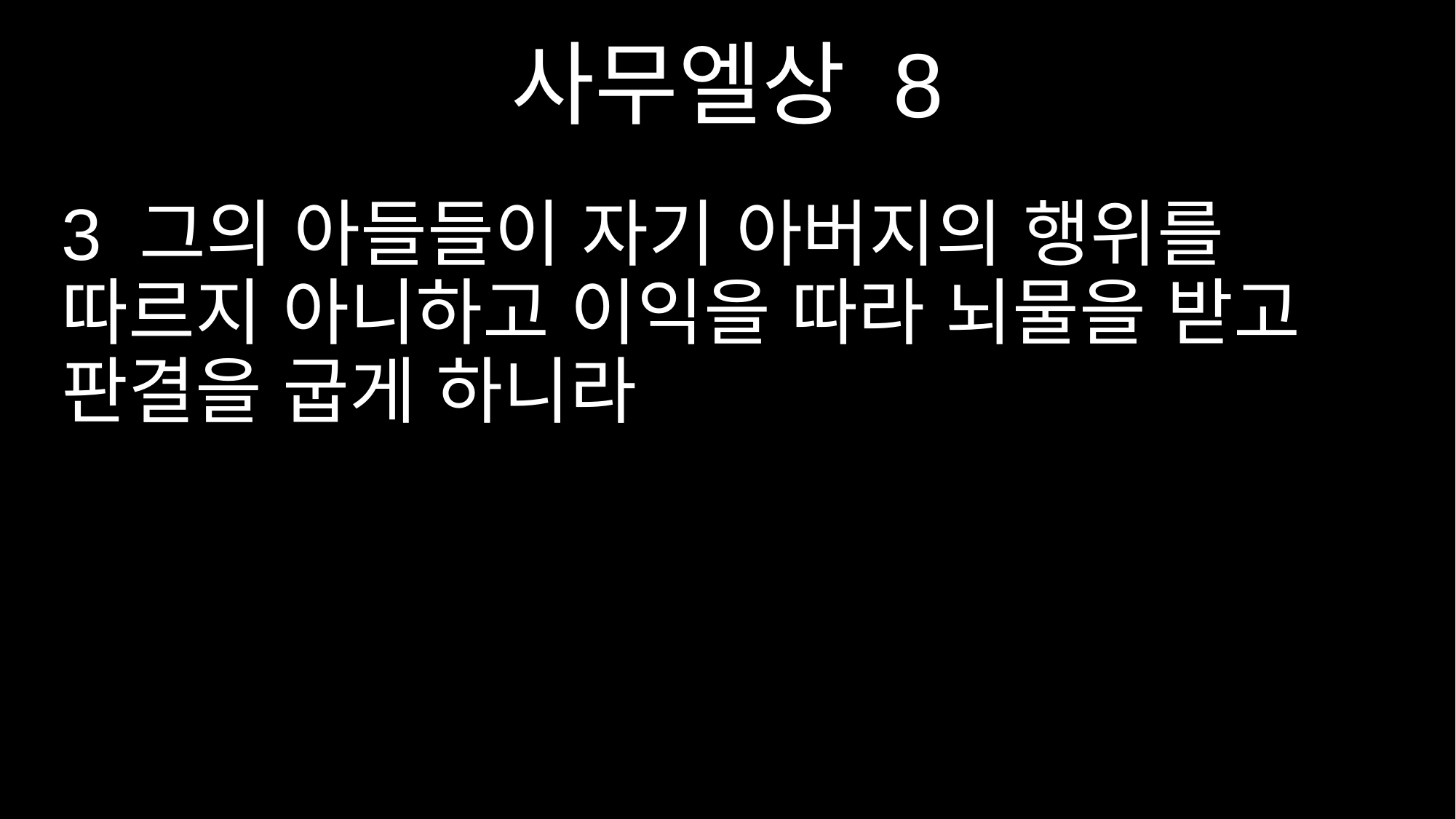

사무엘상 8
3 그의 아들들이 자기 아버지의 행위를 따르지 아니하고 이익을 따라 뇌물을 받고 판결을 굽게 하니라